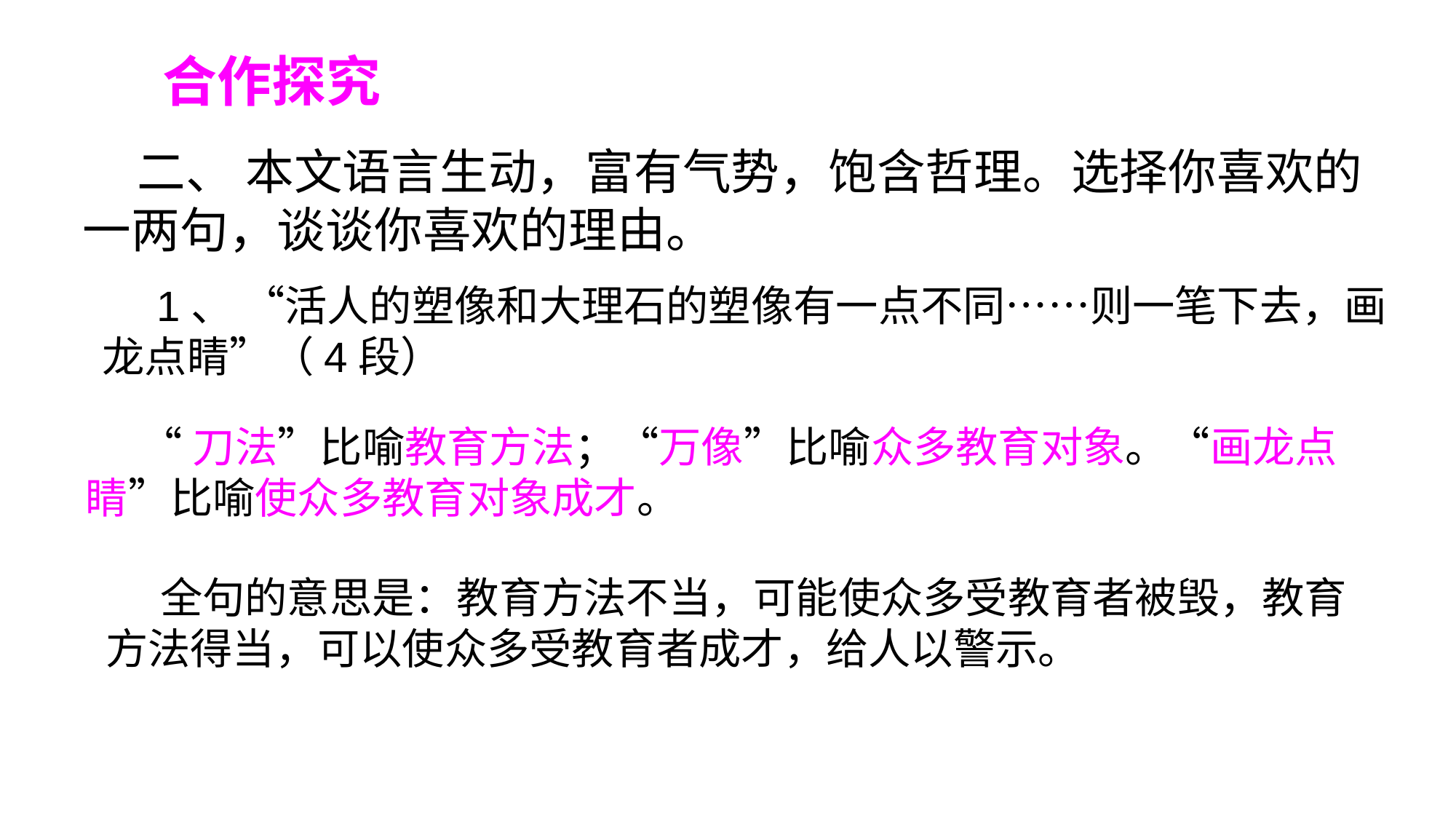

合作探究
二、 本文语言生动，富有气势，饱含哲理。选择你喜欢的一两句，谈谈你喜欢的理由。
1、 “活人的塑像和大理石的塑像有一点不同……则一笔下去，画龙点睛”（4段）
“刀法”比喻教育方法；“万像”比喻众多教育对象。“画龙点睛”比喻使众多教育对象成才。
全句的意思是：教育方法不当，可能使众多受教育者被毁，教育方法得当，可以使众多受教育者成才，给人以警示。